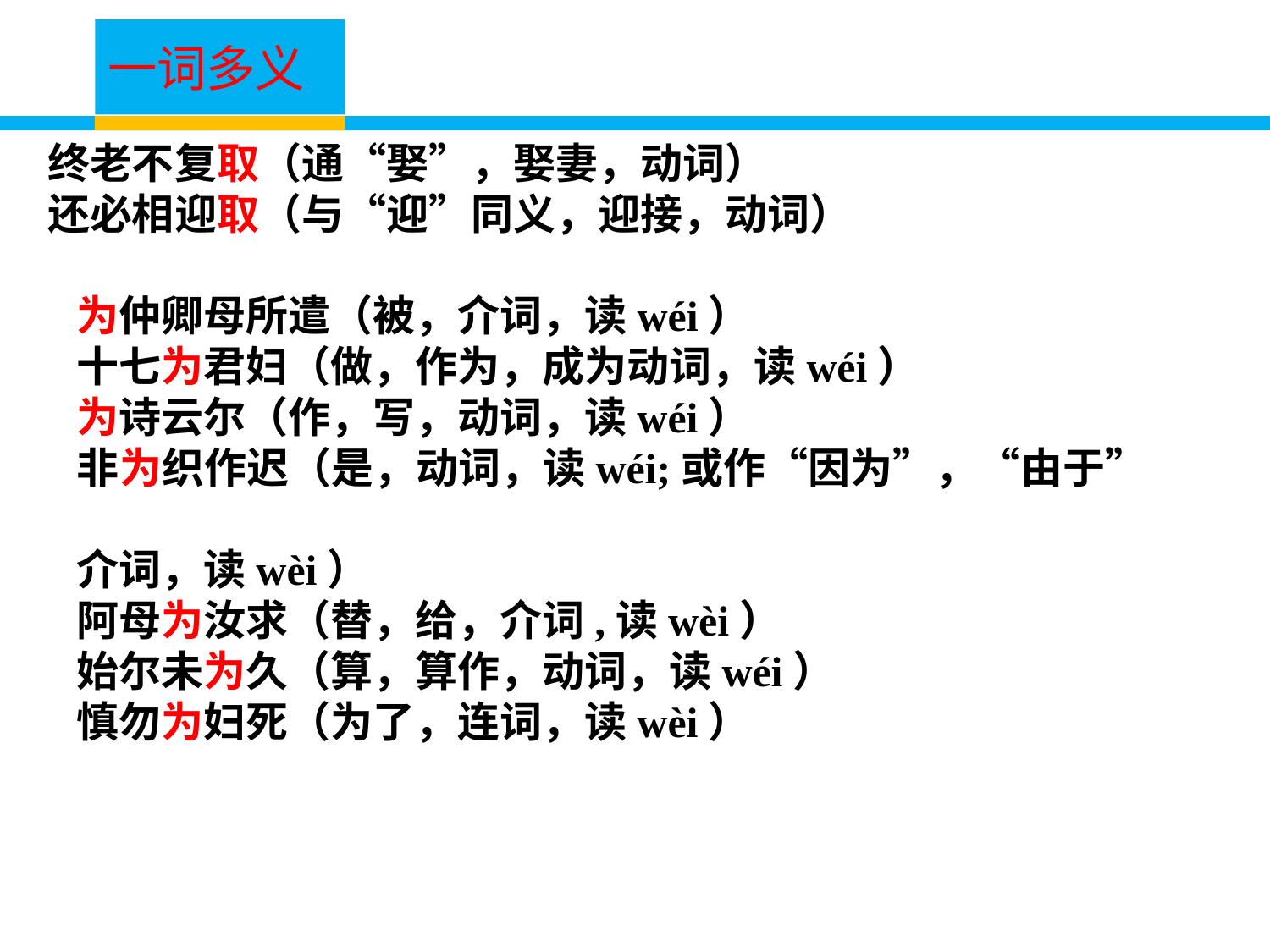

一词多义

终老不复取（通“娶”，娶妻，动词）
还必相迎取（与“迎”同义，迎接，动词）

  为仲卿母所遣（被，介词，读wéi）
  十七为君妇（做，作为，成为动词，读wéi）
  为诗云尔（作，写，动词，读wéi）
  非为织作迟（是，动词，读wéi;或作“因为”，“由于”
  介词，读wèi）
  阿母为汝求（替，给，介词,读wèi）
  始尔未为久（算，算作，动词，读wéi）
  慎勿为妇死（为了，连词，读wèi）